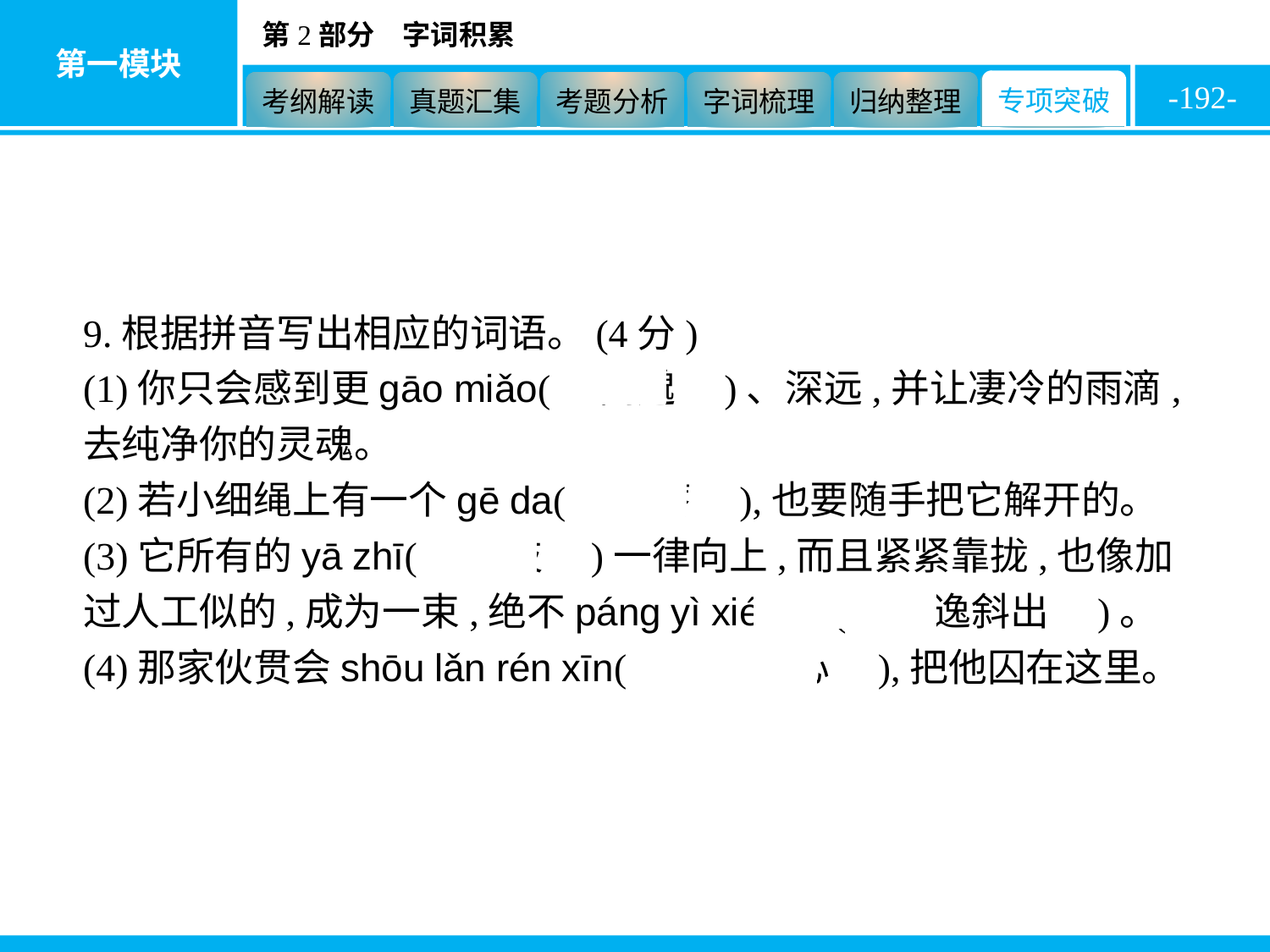

-192-
9.根据拼音写出相应的词语。(4分)
(1)你只会感到更gāo miǎo(　高邈　)、深远,并让凄冷的雨滴,去纯净你的灵魂。
(2)若小细绳上有一个gē da(　疙瘩　),也要随手把它解开的。
(3)它所有的yā zhī(　丫枝　)一律向上,而且紧紧靠拢,也像加过人工似的,成为一束,绝不páng yì xié chū(　旁逸斜出　)。
(4)那家伙贯会shōu lǎn rén xīn(　收揽人心　),把他囚在这里。